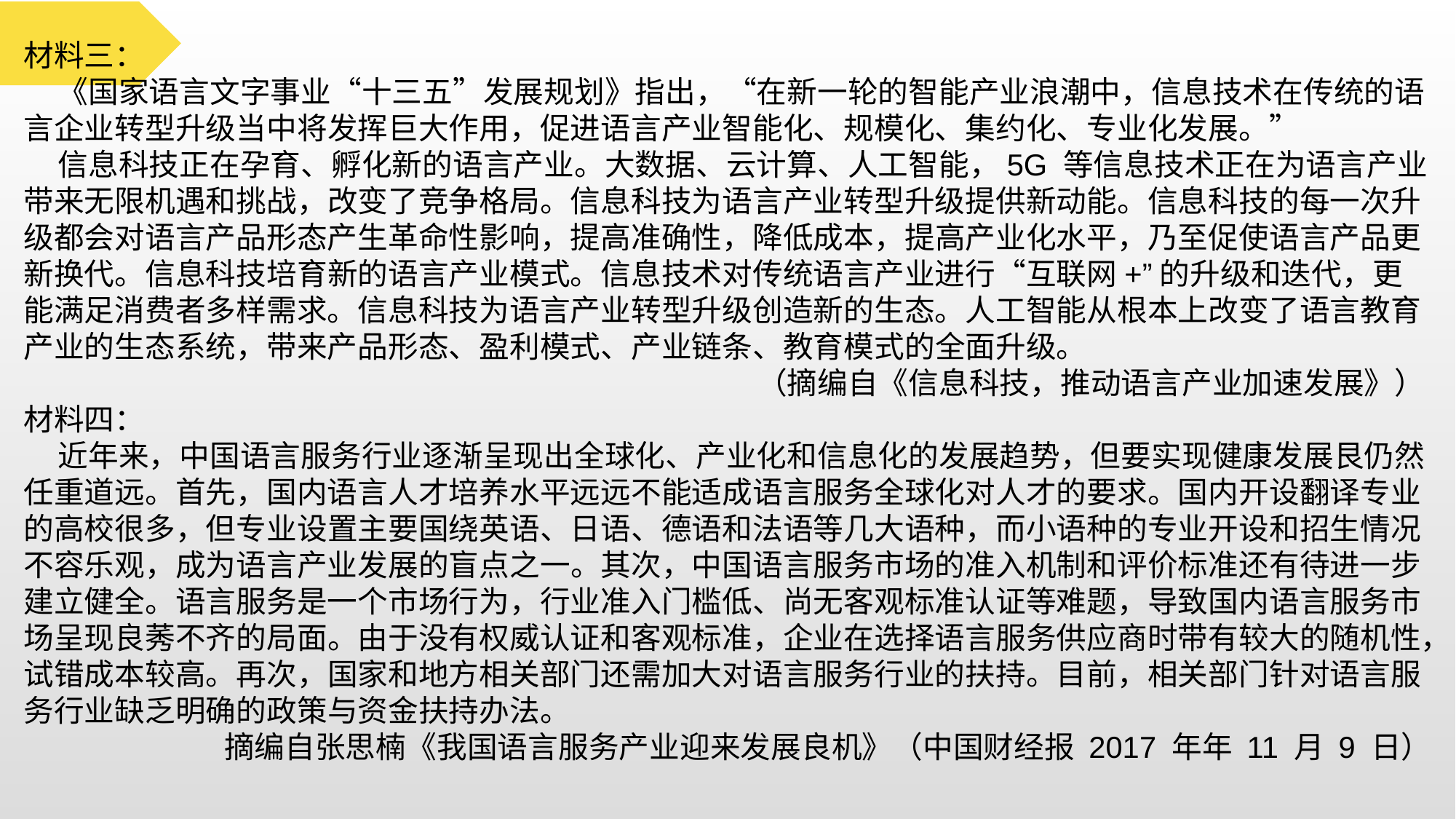

材料三：
    《国家语言文字事业“十三五”发展规划》指出，“在新一轮的智能产业浪潮中，信息技术在传统的语言企业转型升级当中将发挥巨大作用，促进语言产业智能化、规模化、集约化、专业化发展。”
    信息科技正在孕育、孵化新的语言产业。大数据、云计算、人工智能，5G 等信息技术正在为语言产业带来无限机遇和挑战，改变了竞争格局。信息科技为语言产业转型升级提供新动能。信息科技的每一次升级都会对语言产品形态产生革命性影响，提高准确性，降低成本，提高产业化水平，乃至促使语言产品更新换代。信息科技培育新的语言产业模式。信息技术对传统语言产业进行“互联网+”的升级和迭代，更能满足消费者多样需求。信息科技为语言产业转型升级创造新的生态。人工智能从根本上改变了语言教育产业的生态系统，带来产品形态、盈利模式、产业链条、教育模式的全面升级。
（摘编自《信息科技，推动语言产业加速发展》）
材料四：
    近年来，中国语言服务行业逐渐呈现出全球化、产业化和信息化的发展趋势，但要实现健康发展艮仍然任重道远。首先，国内语言人才培养水平远远不能适成语言服务全球化对人才的要求。国内开设翻译专业的高校很多，但专业设置主要国绕英语、日语、德语和法语等几大语种，而小语种的专业开设和招生情况不容乐观，成为语言产业发展的盲点之一。其次，中国语言服务市场的准入机制和评价标准还有待进一步建立健全。语言服务是一个市场行为，行业准入门槛低、尚无客观标准认证等难题，导致国内语言服务市场呈现良莠不齐的局面。由于没有权威认证和客观标准，企业在选择语言服务供应商时带有较大的随机性，试错成本较高。再次，国家和地方相关部门还需加大对语言服务行业的扶持。目前，相关部门针对语言服务行业缺乏明确的政策与资金扶持办法。
摘编自张思楠《我国语言服务产业迎来发展良机》（中国财经报 2017 年年 11 月 9 日）